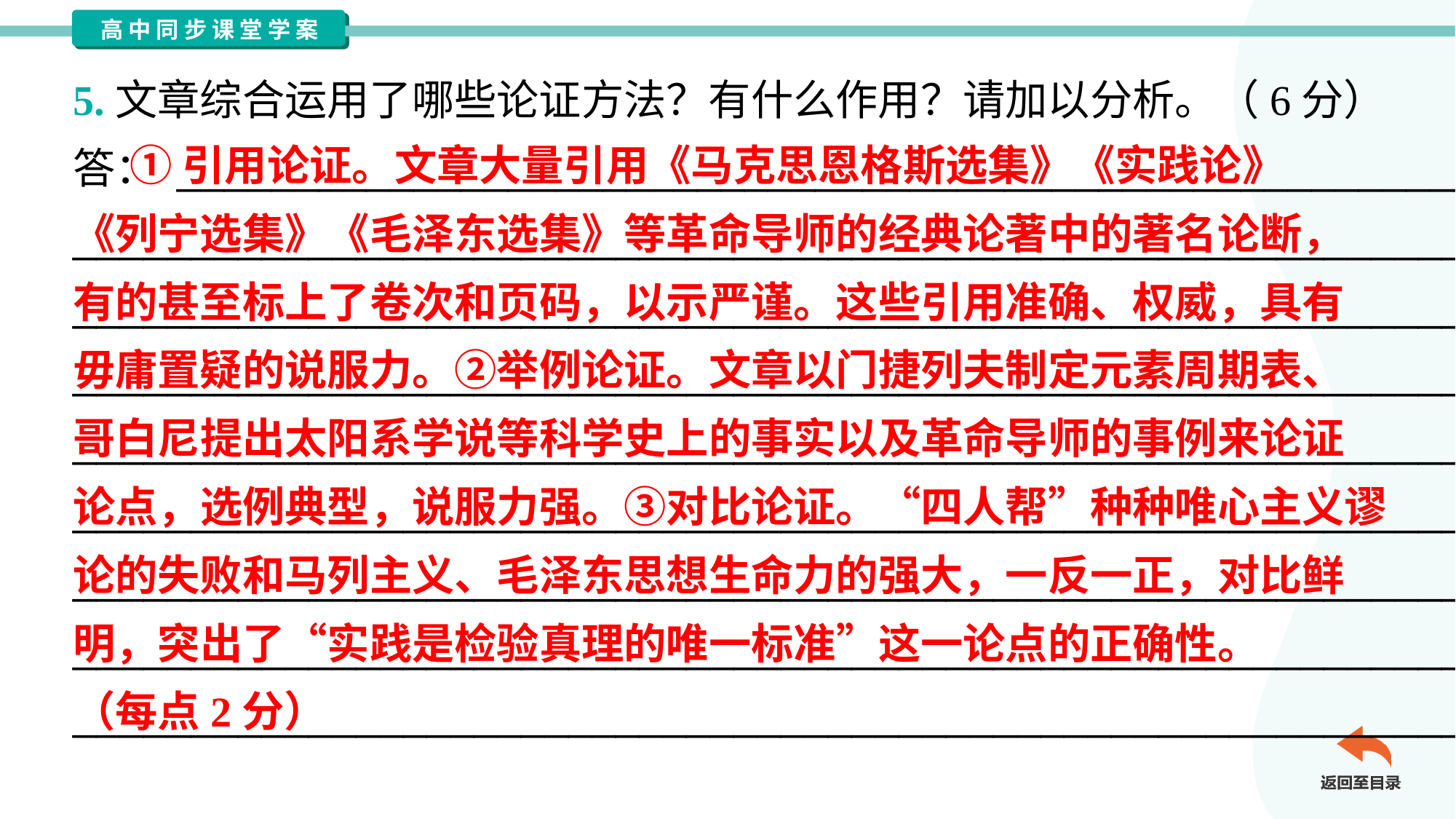

5.文章综合运用了哪些论证方法？有什么作用？请加以分析。（6分）
答： ________________________________________________________
_____________________________________________________________
_____________________________________________________________
_____________________________________________________________
_____________________________________________________________
_____________________________________________________________
_____________________________________________________________
_____________________________________________________________
_____________________________________________________________
      ①引用论证。文章大量引用《马克思恩格斯选集》《实践论》
《列宁选集》《毛泽东选集》等革命导师的经典论著中的著名论断，
有的甚至标上了卷次和页码，以示严谨。这些引用准确、权威，具有
毋庸置疑的说服力。②举例论证。文章以门捷列夫制定元素周期表、
哥白尼提出太阳系学说等科学史上的事实以及革命导师的事例来论证
论点，选例典型，说服力强。③对比论证。“四人帮”种种唯心主义谬
论的失败和马列主义、毛泽东思想生命力的强大，一反一正，对比鲜
明，突出了“实践是检验真理的唯一标准”这一论点的正确性。
（每点2分）